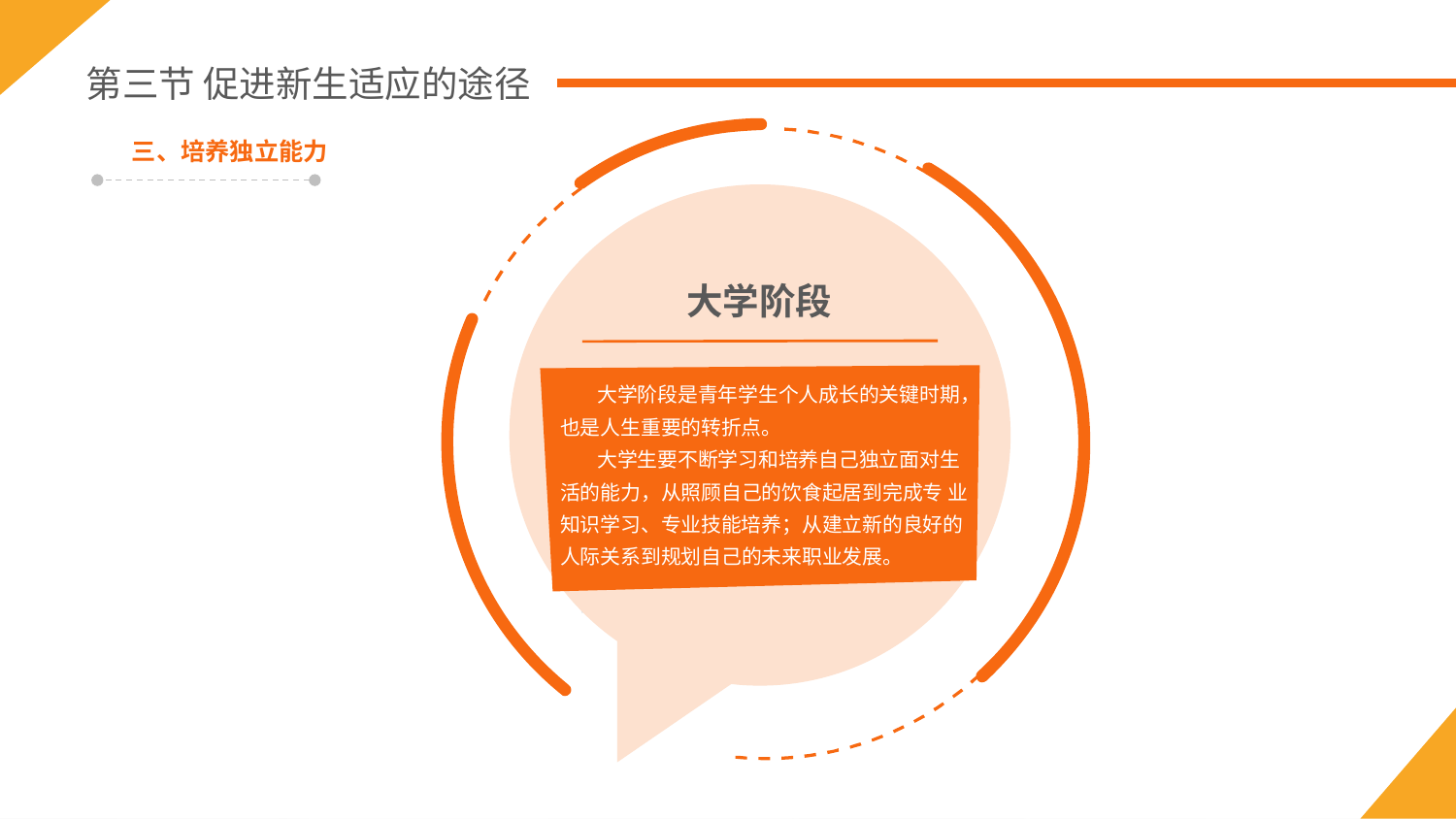

第三节 促进新生适应的途径

大学阶段

       大学阶段是青年学生个人成长的关键时期，也是人生重要的转折点。
       大学生要不断学习和培养自己独立面对生活的能力，从照顾自己的饮食起居到完成专 业知识学习、专业技能培养；从建立新的良好的人际关系到规划自己的未来职业发展。

三、培养独立能力